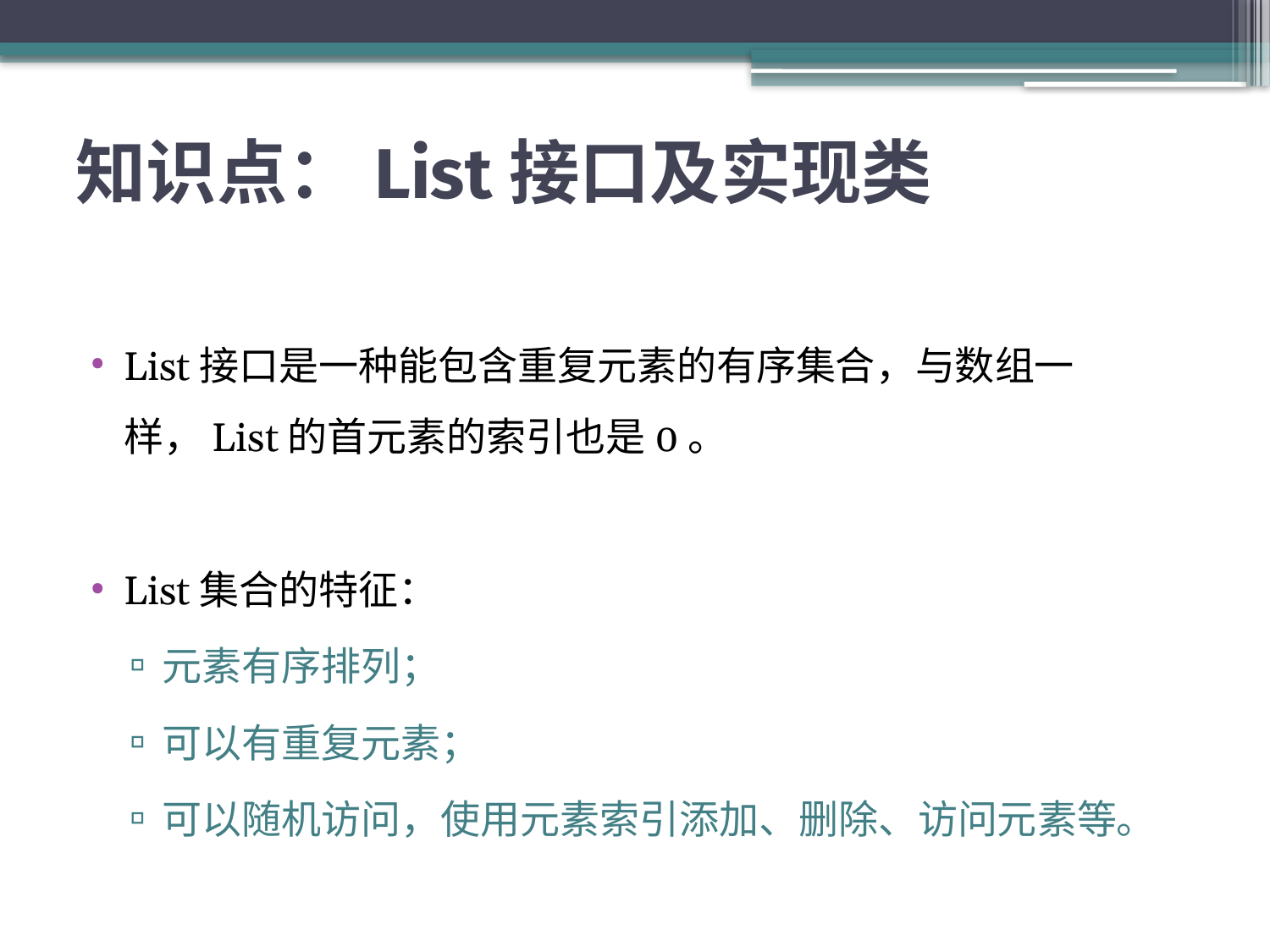

# 知识点：List接口及实现类

List接口是一种能包含重复元素的有序集合，与数组一样，List的首元素的索引也是0。

List集合的特征：
元素有序排列；
可以有重复元素；
可以随机访问，使用元素索引添加、删除、访问元素等。